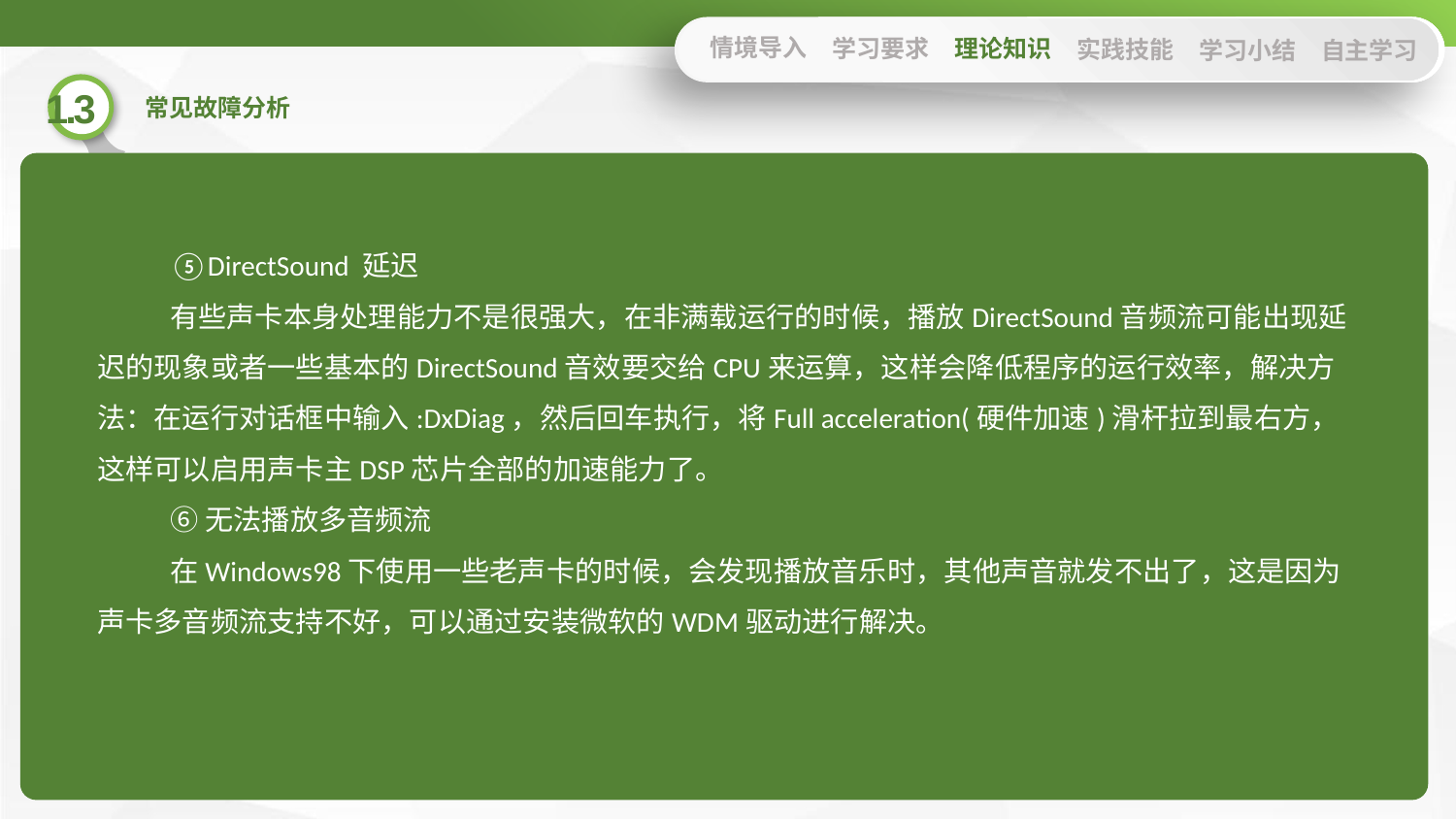

情境导入
学习要求
理论知识
实践技能
学习小结
自主学习

⑤DirectSound 延迟
有些声卡本身处理能力不是很强大，在非满载运行的时候，播放DirectSound音频流可能出现延迟的现象或者一些基本的DirectSound音效要交给CPU来运算，这样会降低程序的运行效率，解决方法：在运行对话框中输入:DxDiag，然后回车执行，将Full acceleration(硬件加速)滑杆拉到最右方，这样可以启用声卡主DSP芯片全部的加速能力了。
⑥无法播放多音频流
在Windows98下使用一些老声卡的时候，会发现播放音乐时，其他声音就发不出了，这是因为声卡多音频流支持不好，可以通过安装微软的WDM驱动进行解决。